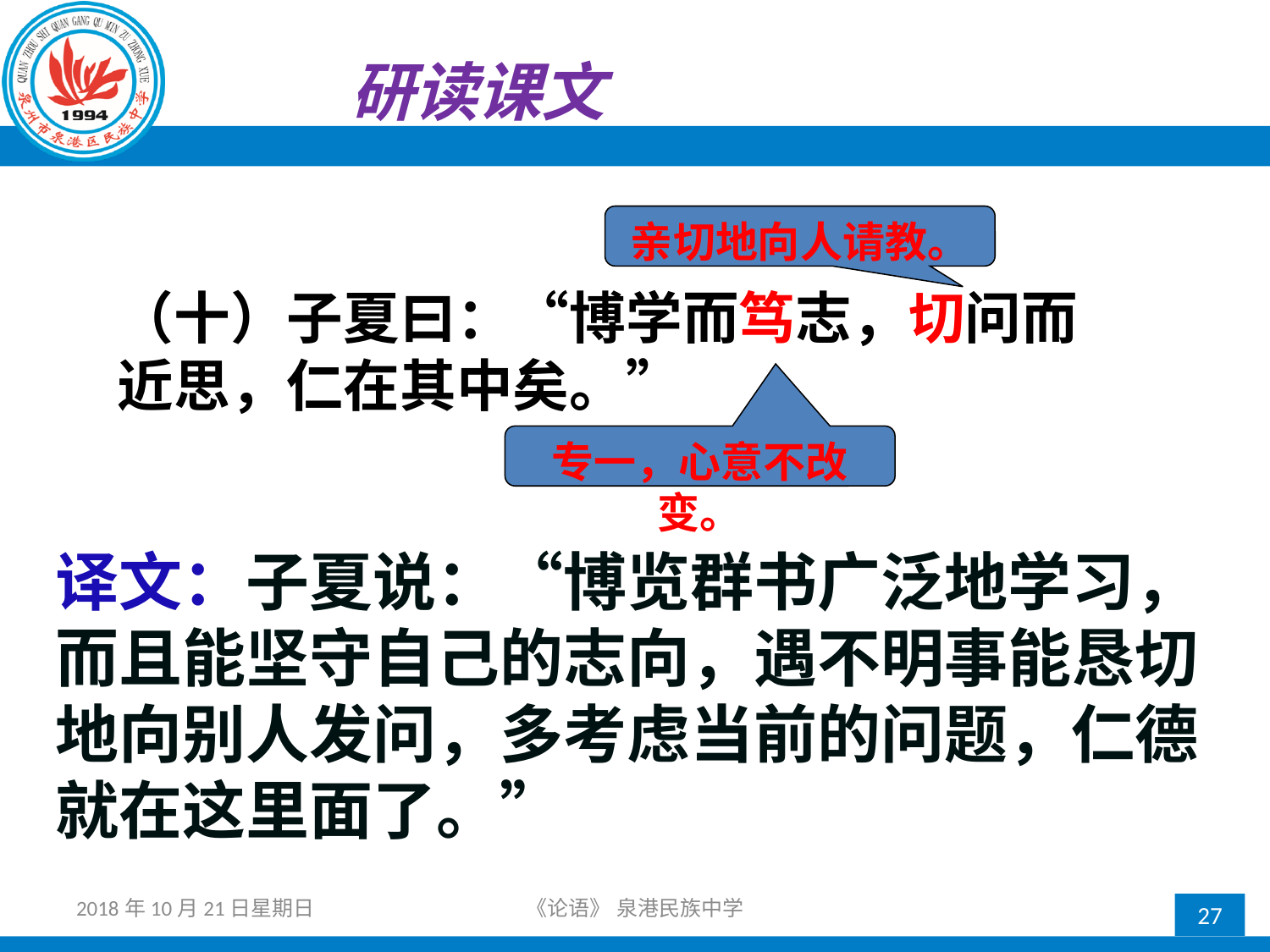

研读课文
亲切地向人请教。
（十）子夏曰：“博学而笃志，切问而近思，仁在其中矣。”
专一，心意不改变。
译文：子夏说：“博览群书广泛地学习，而且能坚守自己的志向，遇不明事能恳切地向别人发问，多考虑当前的问题，仁德就在这里面了。”
2018年10月21日星期日
《论语》 泉港民族中学